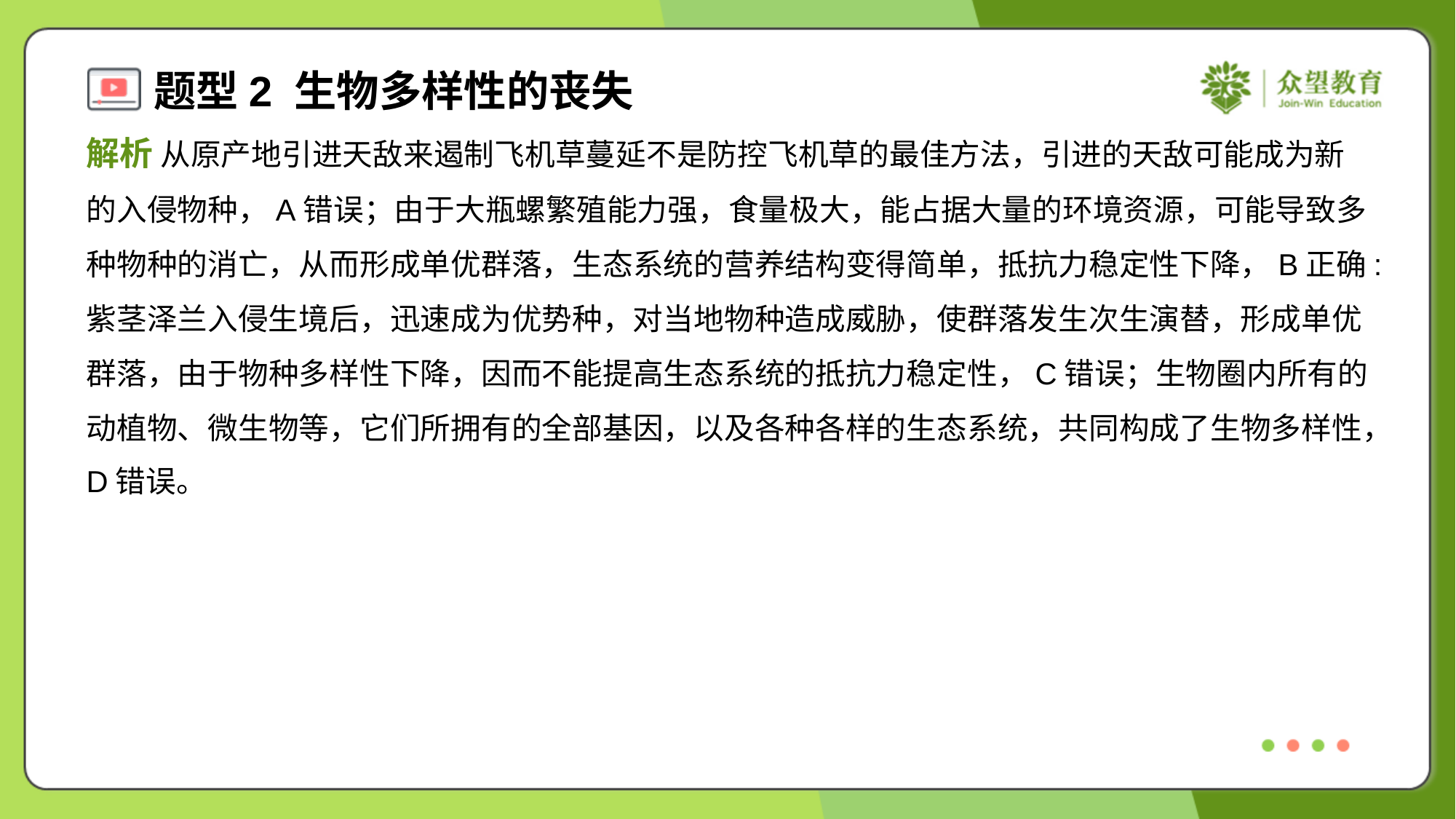

解析 从原产地引进天敌来遏制飞机草蔓延不是防控飞机草的最佳方法，引进的天敌可能成为新
的入侵物种，A错误；由于大瓶螺繁殖能力强，食量极大，能占据大量的环境资源，可能导致多
种物种的消亡，从而形成单优群落，生态系统的营养结构变得简单，抵抗力稳定性下降，B正确:
紫茎泽兰入侵生境后，迅速成为优势种，对当地物种造成威胁，使群落发生次生演替，形成单优
群落，由于物种多样性下降，因而不能提高生态系统的抵抗力稳定性，C错误；生物圈内所有的
动植物、微生物等，它们所拥有的全部基因，以及各种各样的生态系统，共同构成了生物多样性，
D错误。